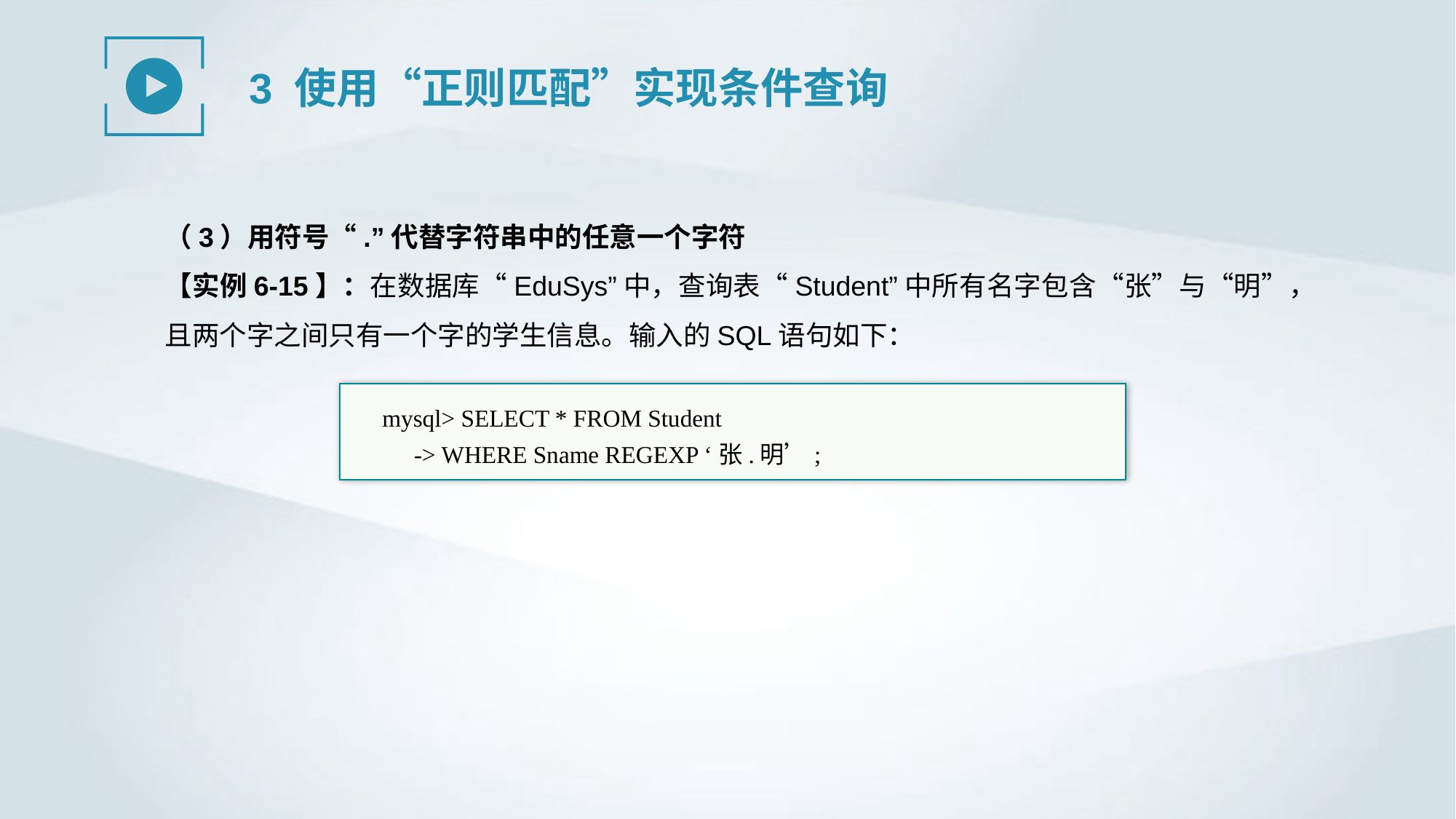

3 使用“正则匹配”实现条件查询
（3）用符号“.”代替字符串中的任意一个字符
【实例6-15】：在数据库“EduSys”中，查询表“Student”中所有名字包含“张”与“明”，且两个字之间只有一个字的学生信息。输入的SQL语句如下：
mysql> SELECT * FROM Student
-> WHERE Sname REGEXP ‘张.明’;